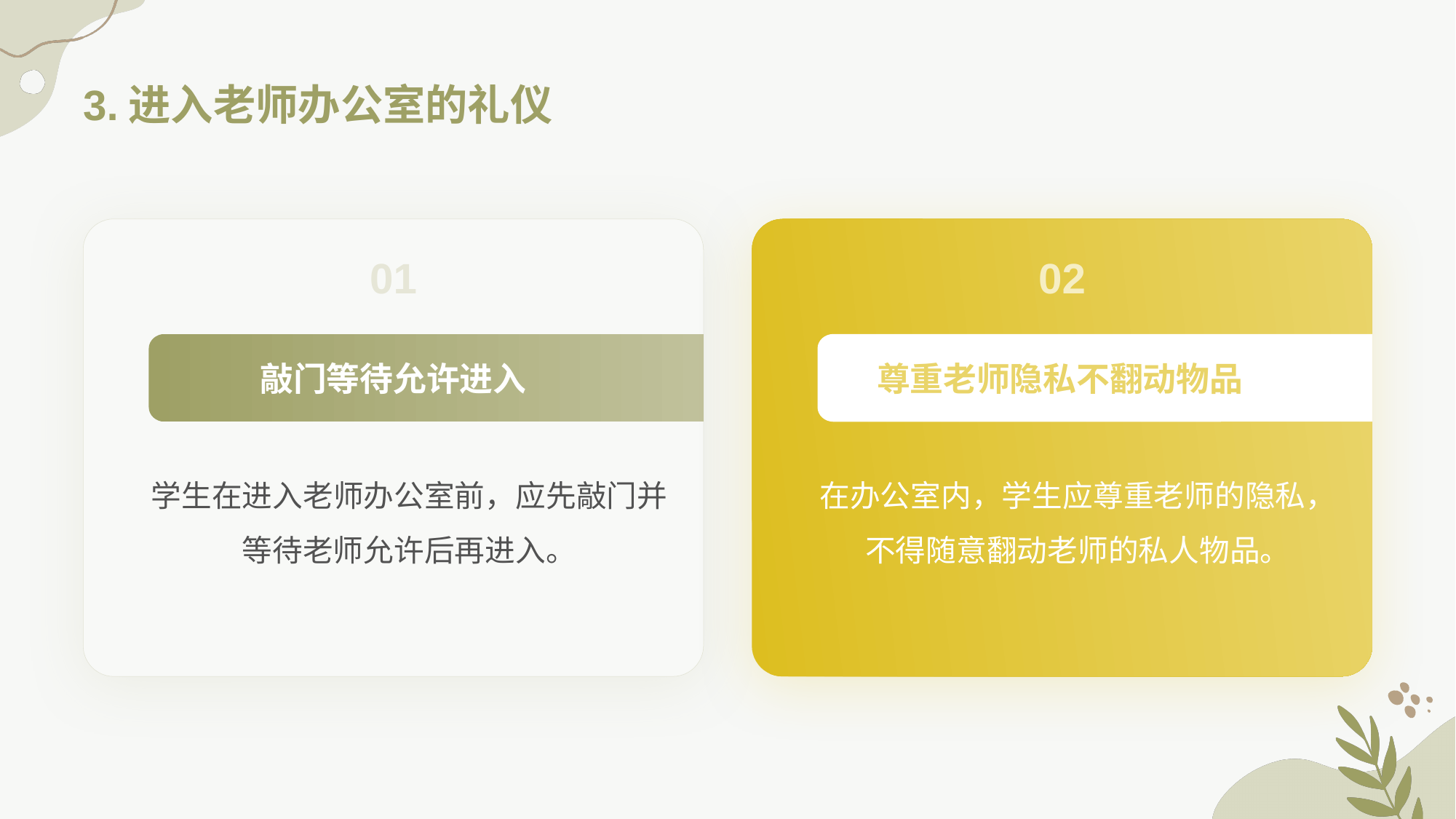

3.进入老师办公室的礼仪

01
02
敲门等待允许进入
尊重老师隐私不翻动物品
学生在进入老师办公室前，应先敲门并等待老师允许后再进入。
在办公室内，学生应尊重老师的隐私，不得随意翻动老师的私人物品。